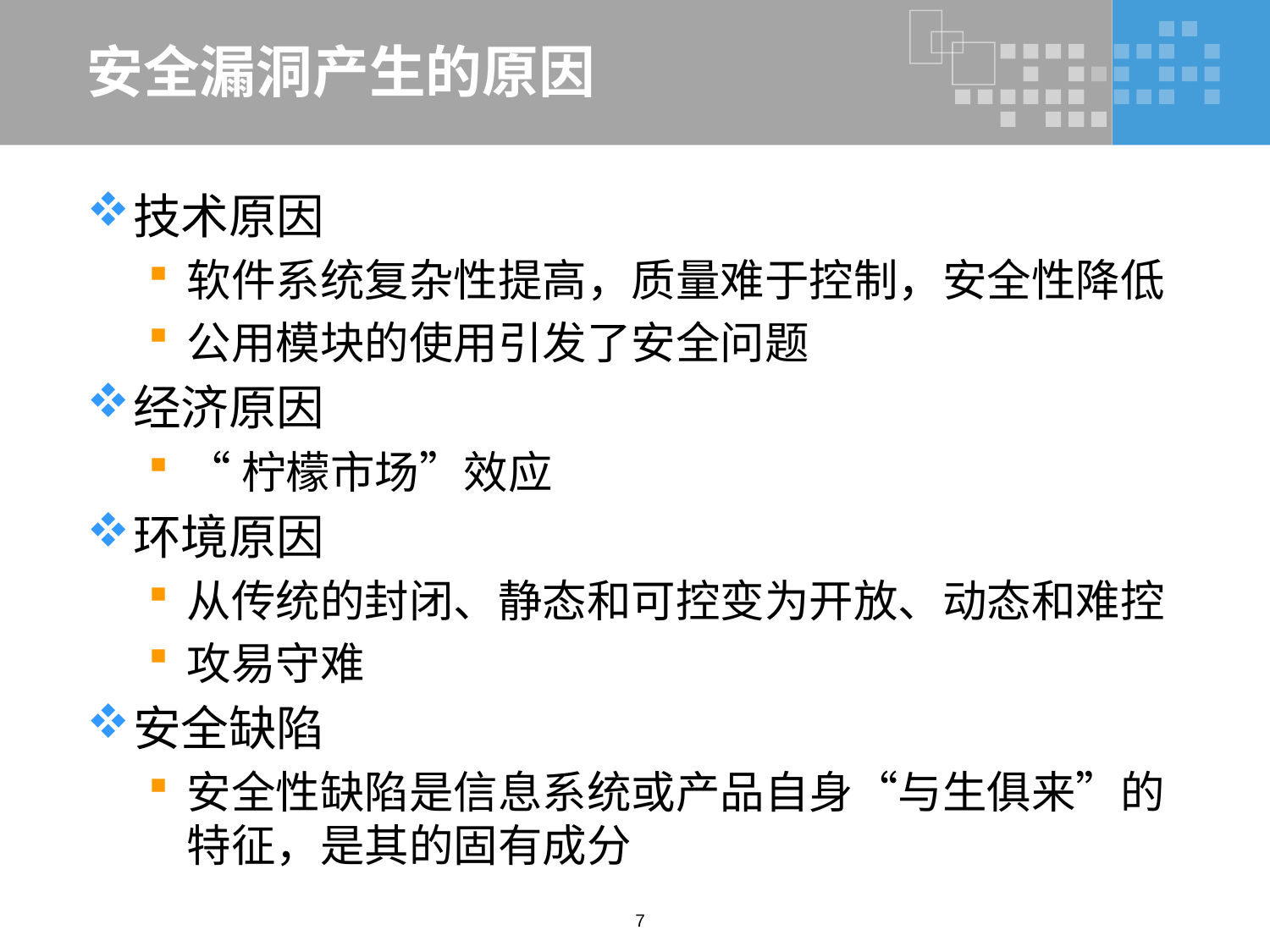

# 安全漏洞产生的原因
技术原因
软件系统复杂性提高，质量难于控制，安全性降低
公用模块的使用引发了安全问题
经济原因
“柠檬市场”效应
环境原因
从传统的封闭、静态和可控变为开放、动态和难控
攻易守难
安全缺陷
安全性缺陷是信息系统或产品自身“与生俱来”的特征，是其的固有成分
7